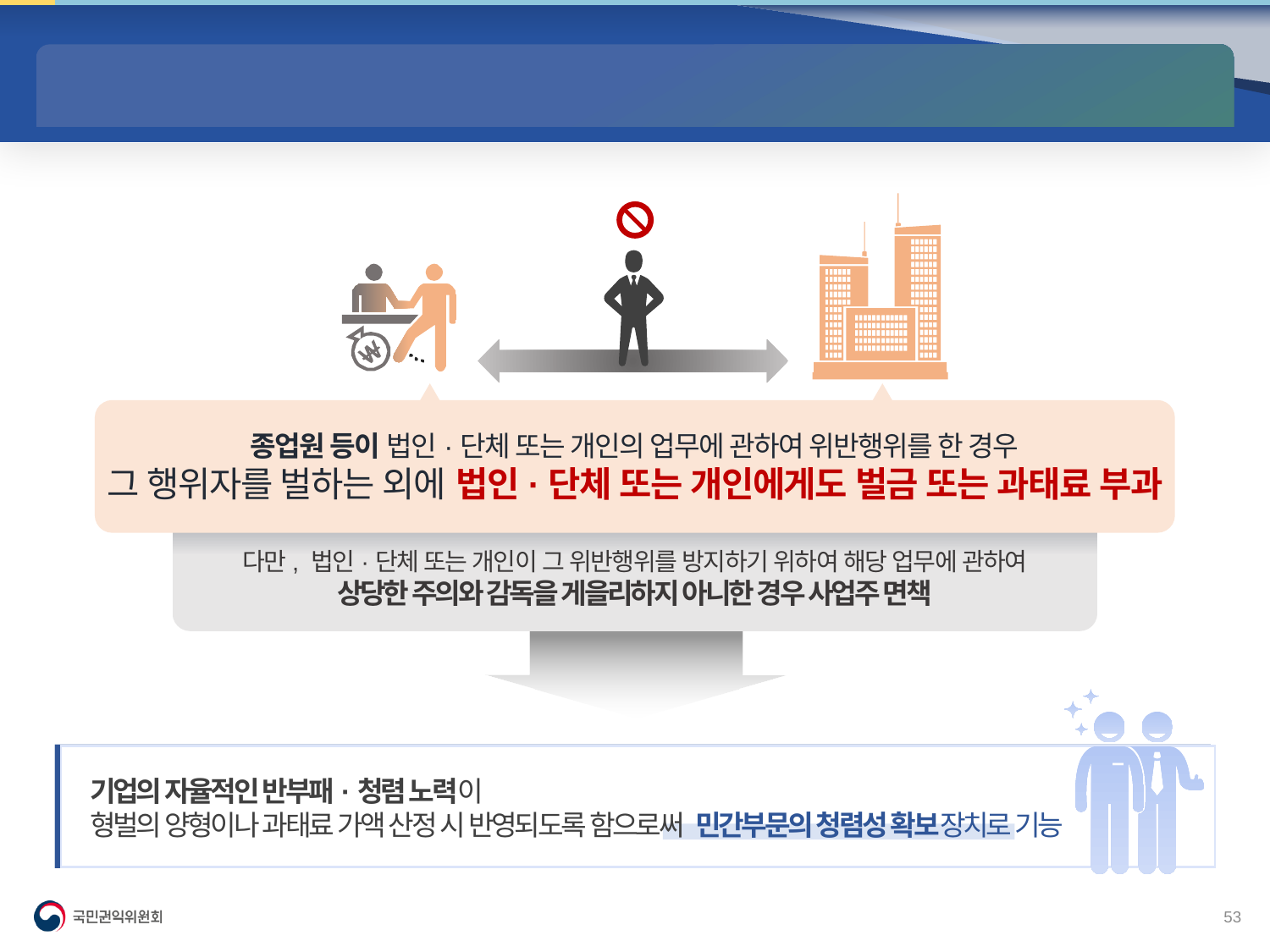

양벌 규정

종업원 등이 법인·단체 또는 개인의 업무에 관하여 위반행위를 한 경우
그 행위자를 벌하는 외에 법인·단체 또는 개인에게도 벌금 또는 과태료 부과

다만, 법인·단체 또는 개인이 그 위반행위를 방지하기 위하여 해당 업무에 관하여
상당한 주의와 감독을 게을리하지 아니한 경우 사업주 면책

기업의 자율적인 반부패·청렴 노력이
형벌의 양형이나 과태료 가액 산정 시 반영되도록 함으로써  민간부문의 청렴성 확보장치로 기능

53